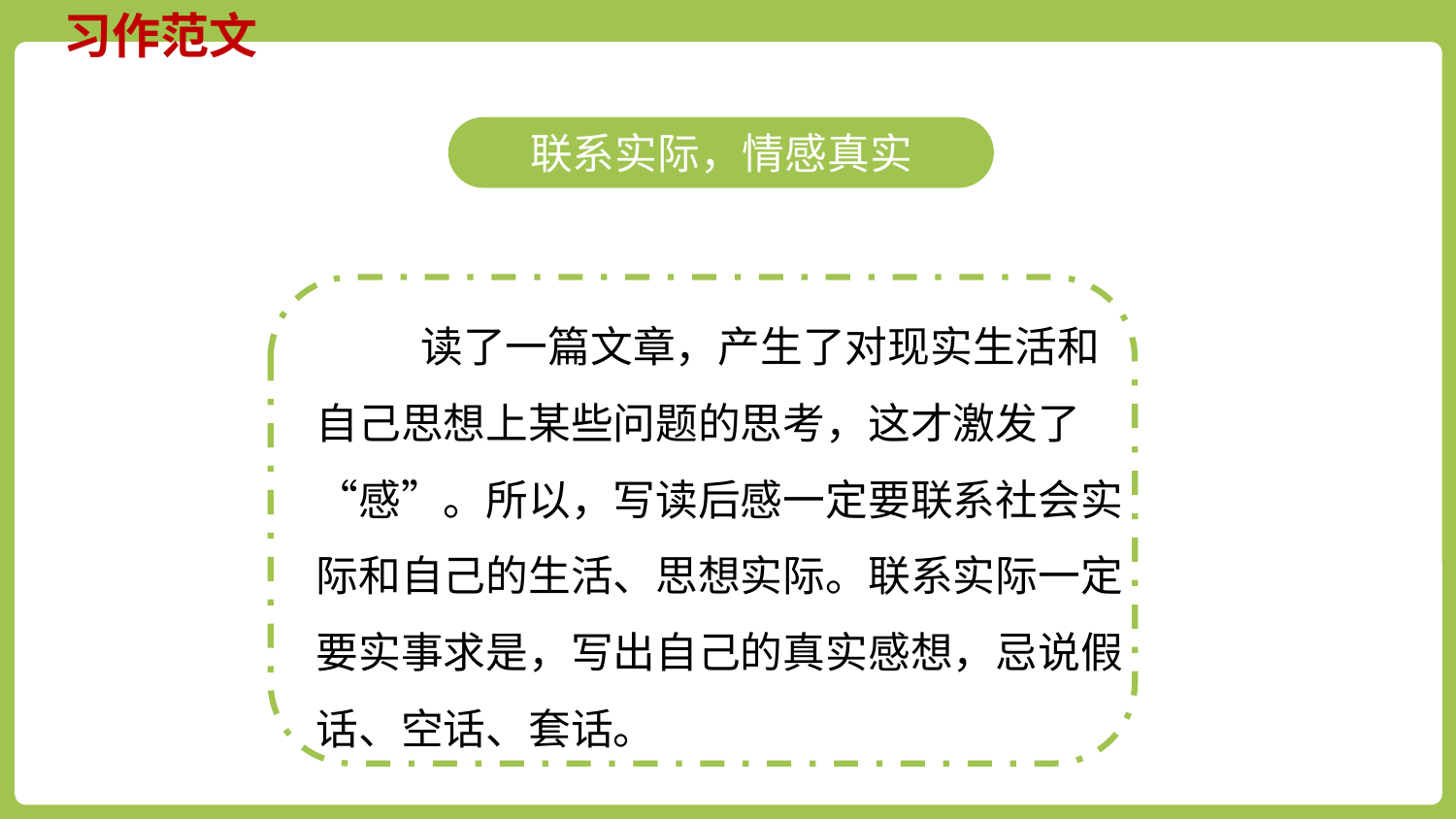

习作范文
联系实际，情感真实

 读了一篇文章，产生了对现实生活和自己思想上某些问题的思考，这才激发了“感”。所以，写读后感一定要联系社会实际和自己的生活、思想实际。联系实际一定要实事求是，写出自己的真实感想，忌说假话、空话、套话。